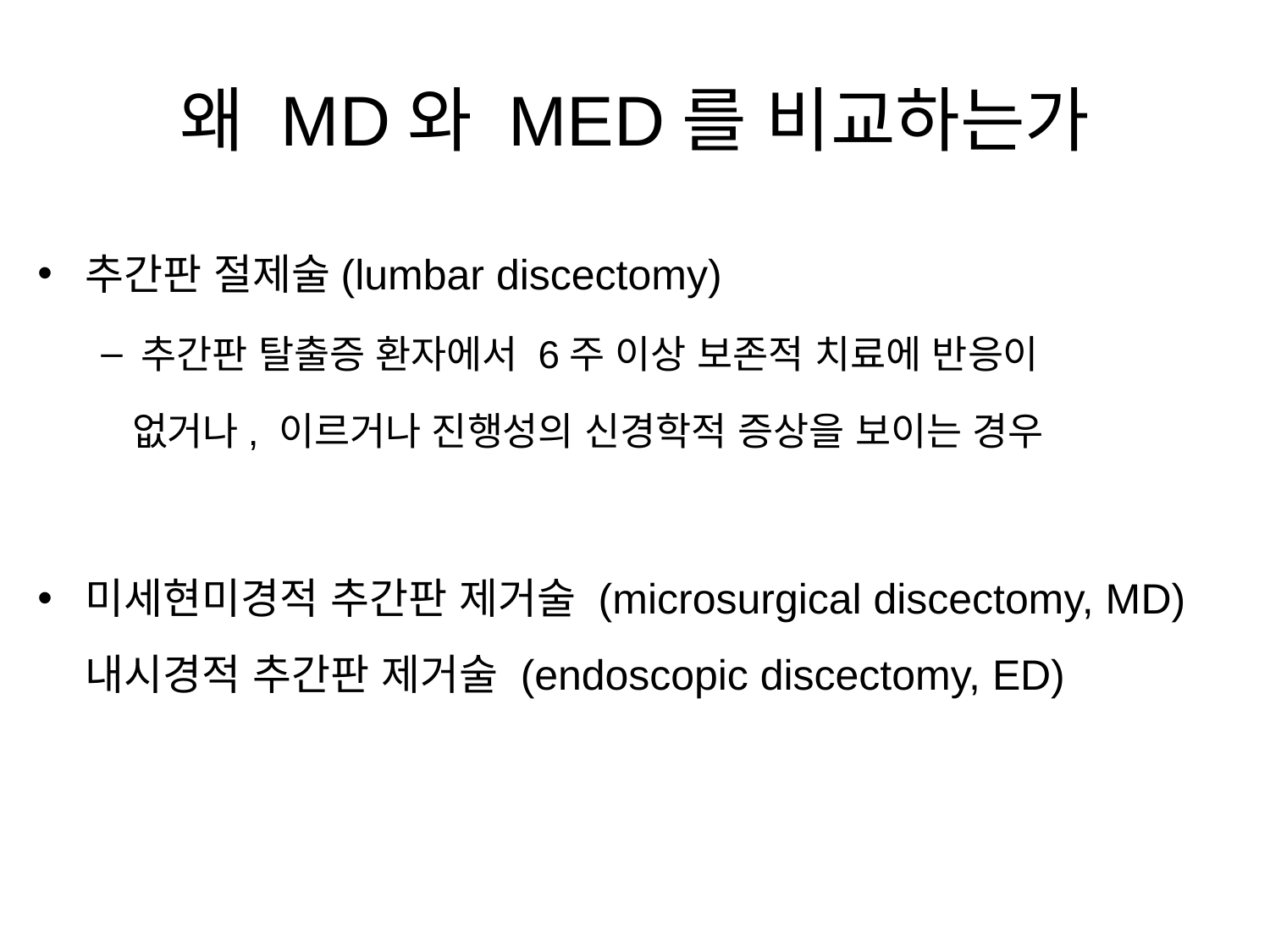

# 왜 MD와 MED를 비교하는가
추간판 절제술(lumbar discectomy)
추간판 탈출증 환자에서 6주 이상 보존적 치료에 반응이
  없거나, 이르거나 진행성의 신경학적 증상을 보이는 경우

미세현미경적 추간판 제거술 (microsurgical discectomy, MD) 내시경적 추간판 제거술 (endoscopic discectomy, ED)